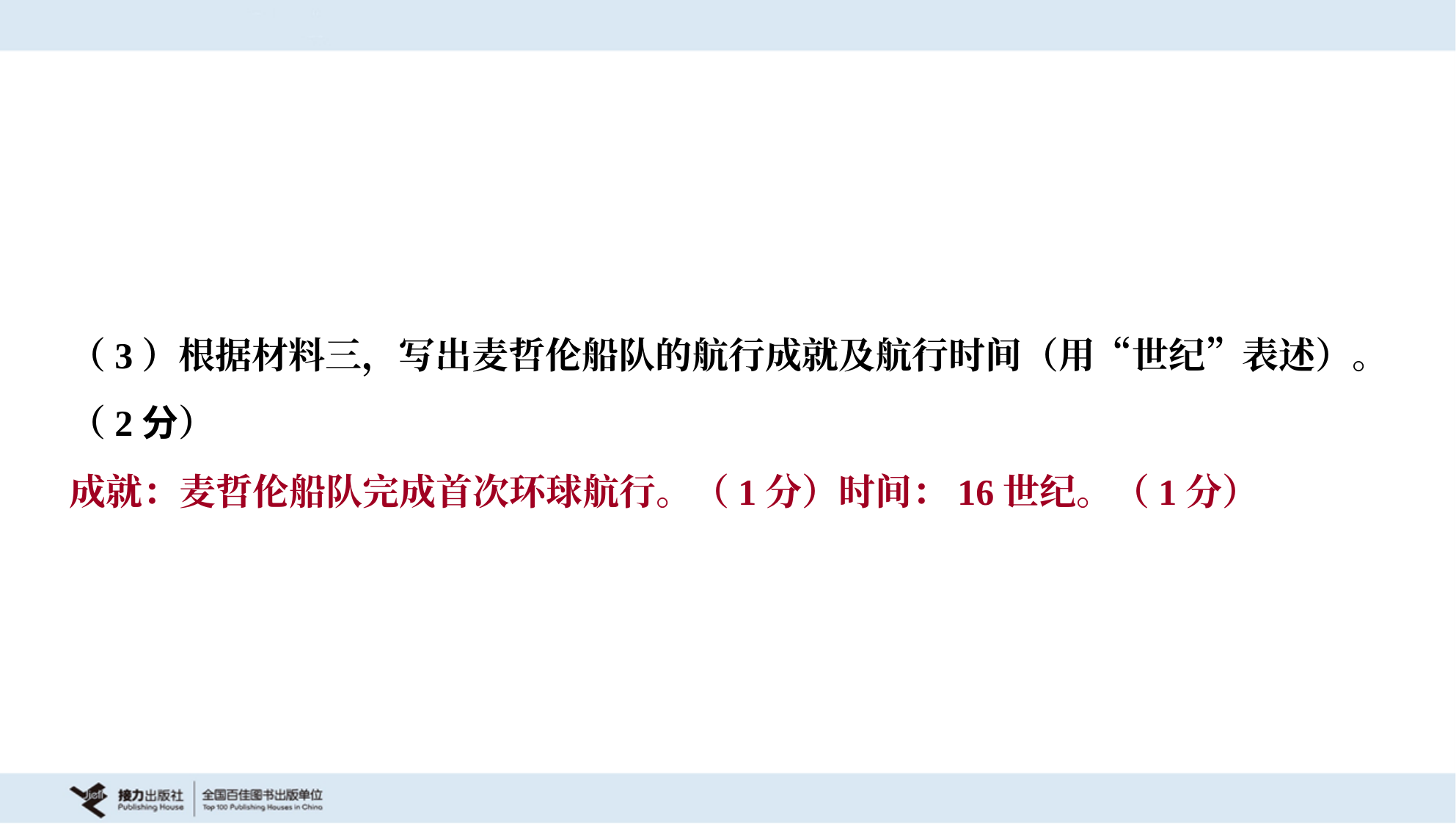

（3）根据材料三，写出麦哲伦船队的航行成就及航行时间（用“世纪”表述）。
（2分）
成就：麦哲伦船队完成首次环球航行。（1分）时间：16世纪。（1分）